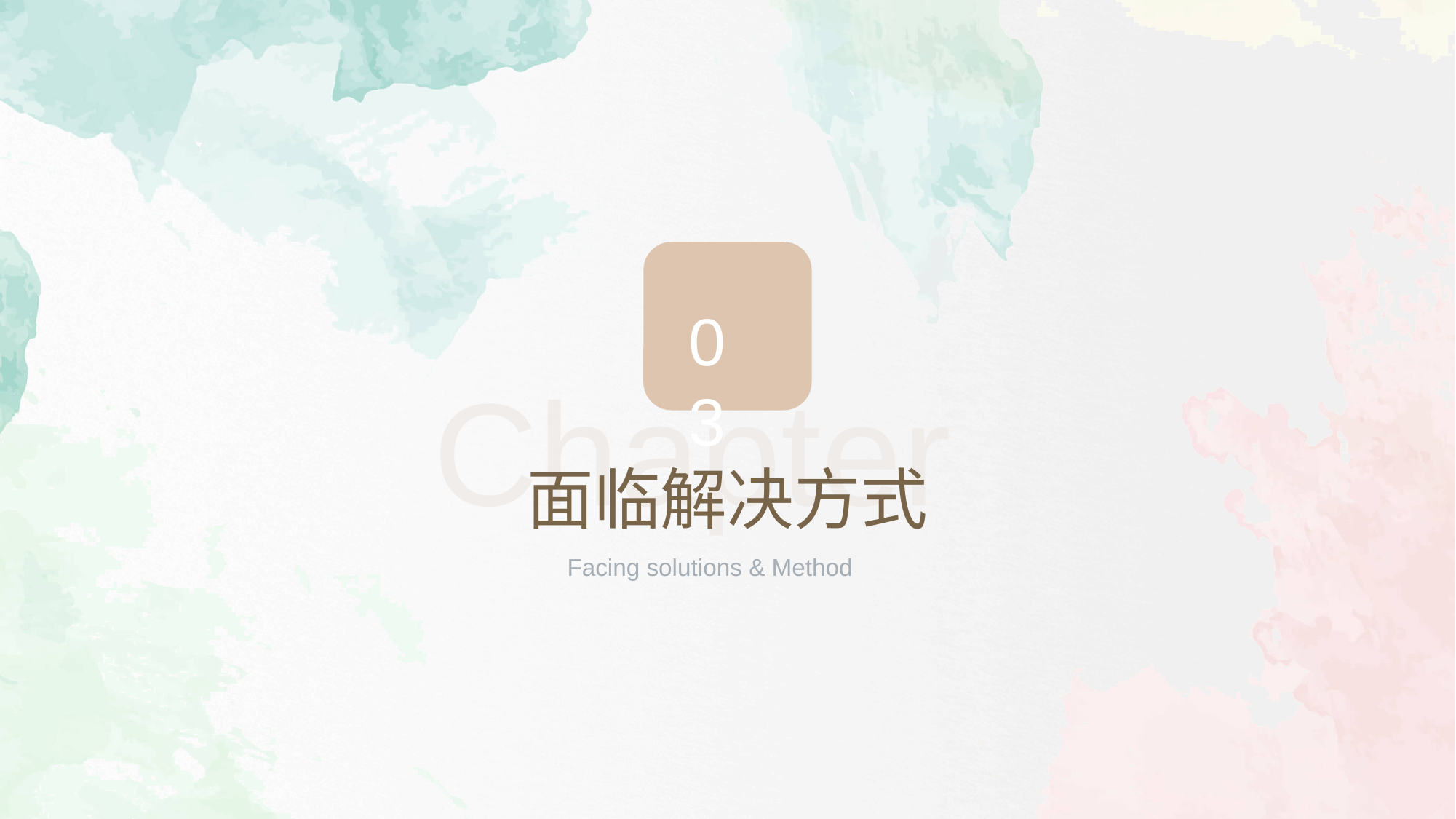

03
Chapter
面临解决方式
Facing solutions & Method